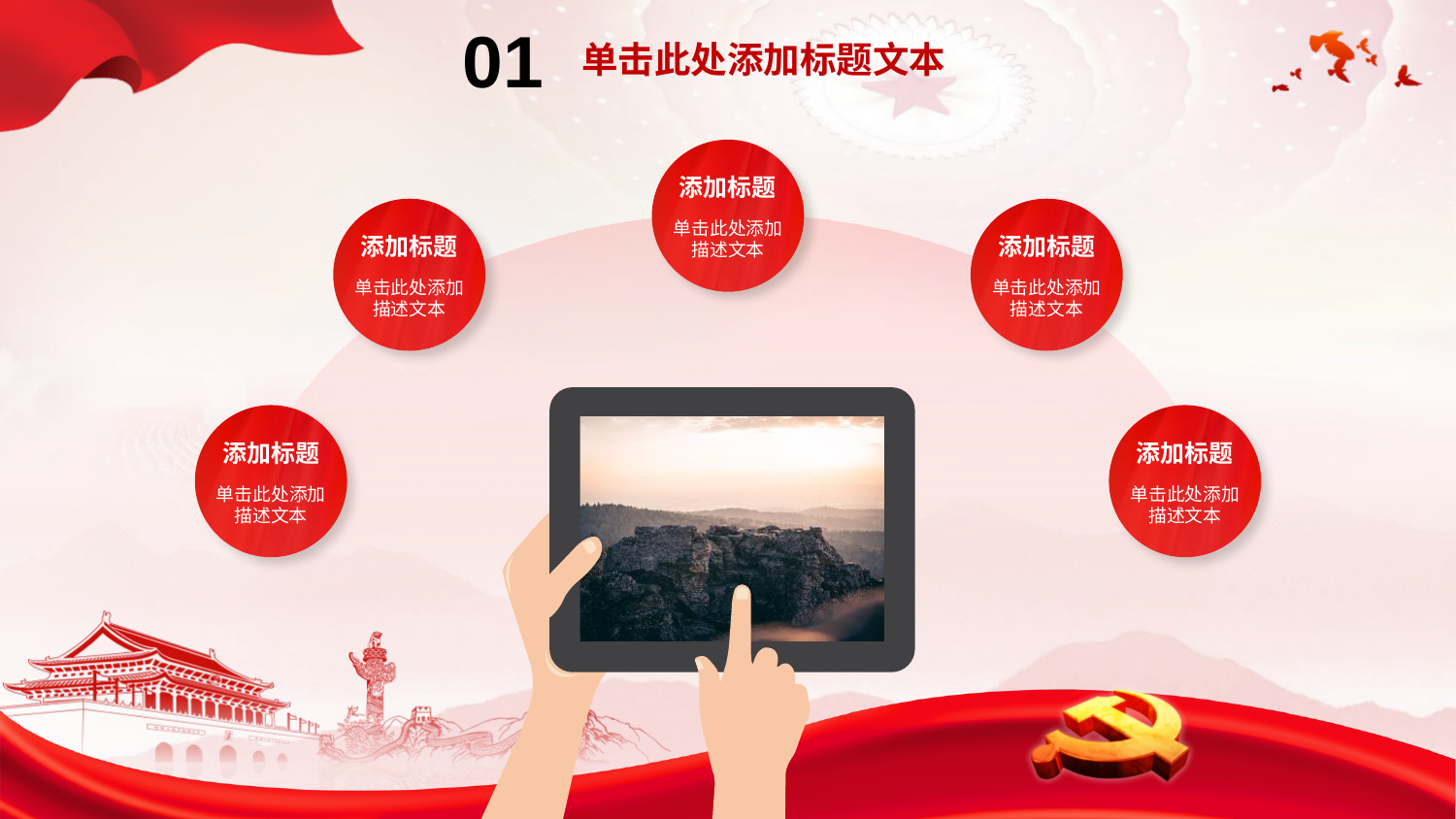

01
单击此处添加标题文本

添加标题
单击此处添加描述文本

添加标题
单击此处添加描述文本

添加标题
单击此处添加描述文本

添加标题
单击此处添加描述文本

添加标题
单击此处添加描述文本